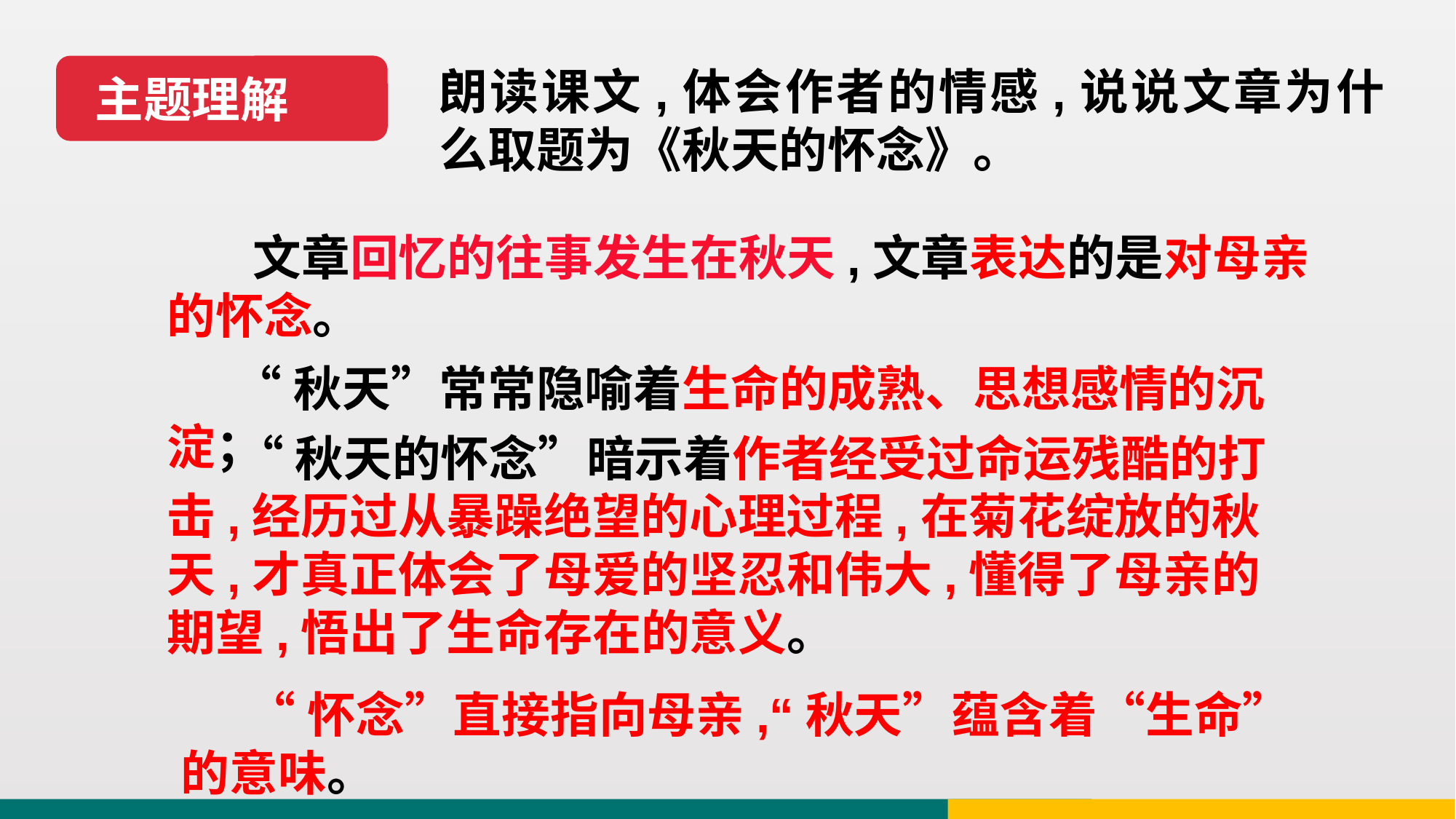

主题理解
朗读课文,体会作者的情感,说说文章为什么取题为《秋天的怀念》。
        文章回忆的往事发生在秋天,文章表达的是对母亲的怀念。
       “秋天”常常隐喻着生命的成熟、思想感情的沉淀；
       “秋天的怀念”暗示着作者经受过命运残酷的打击,经历过从暴躁绝望的心理过程,在菊花绽放的秋天,才真正体会了母爱的坚忍和伟大,懂得了母亲的期望,悟出了生命存在的意义。
       “怀念”直接指向母亲,“秋天”蕴含着“生命”的意味。